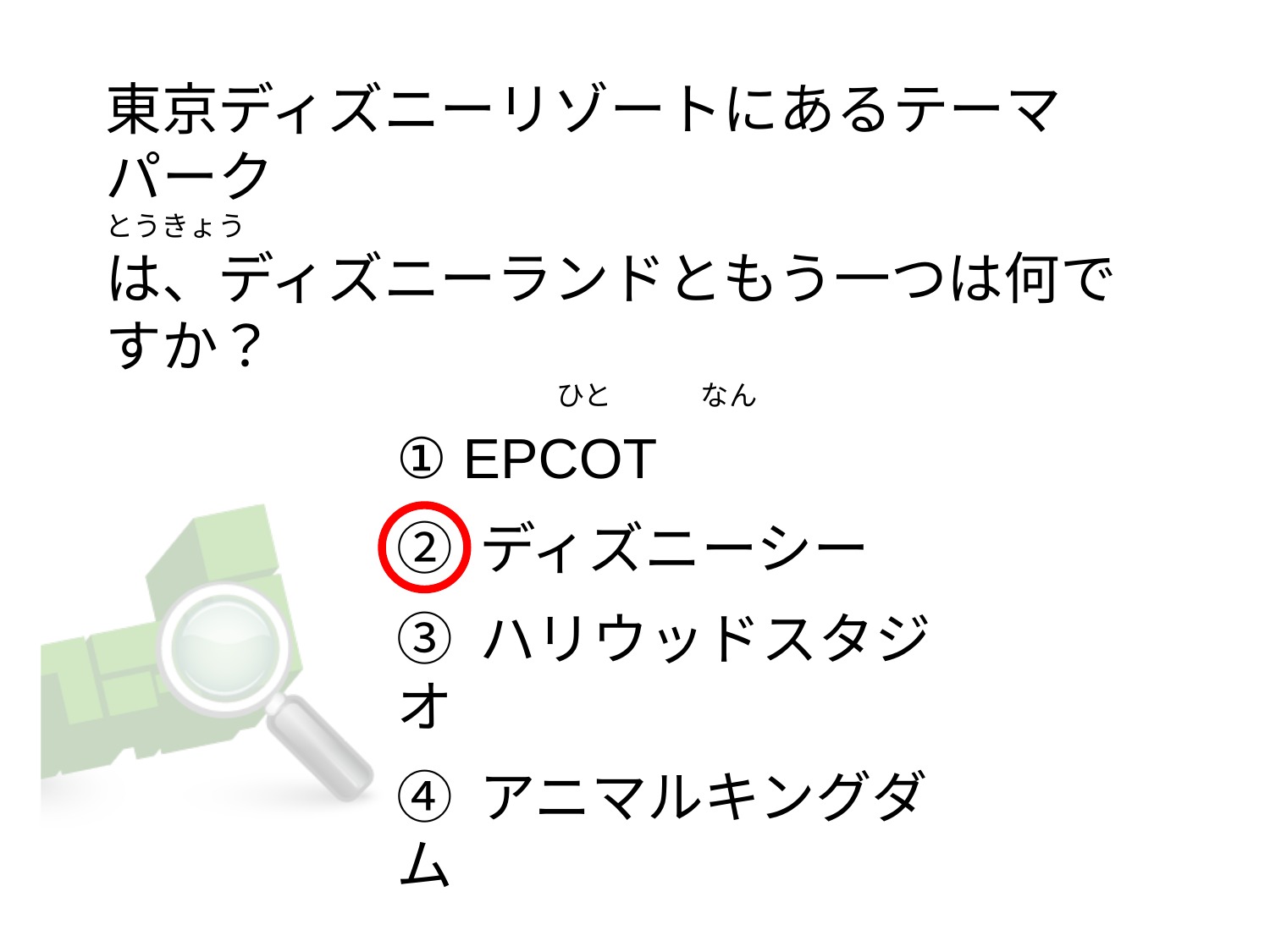

# 東京ディズニーリゾートにあるテーマパーク  とうきょう は、ディズニーランドともう一つは何ですか？                                                                                   ひと              なん
① EPCOT
② ディズニーシー
③ ハリウッドスタジオ
④ アニマルキングダム